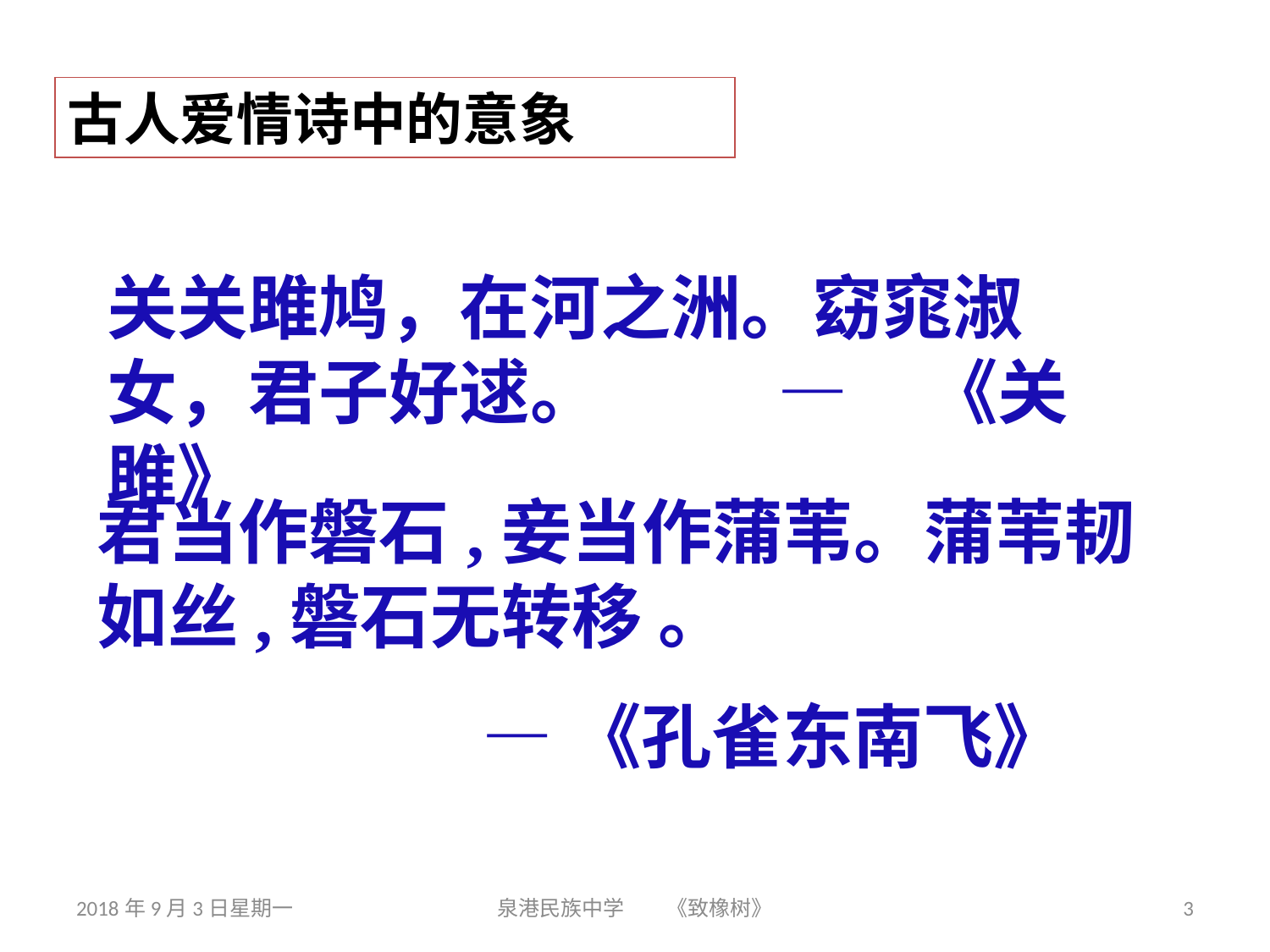

古人爱情诗中的意象
关关雎鸠，在河之洲。窈窕淑女，君子好逑。           —     《关雎》
君当作磐石,妾当作蒲苇。蒲苇韧如丝,磐石无转移 。
                        —《孔雀东南飞》

2018年9月3日星期一
泉港民族中学         《致橡树》
3